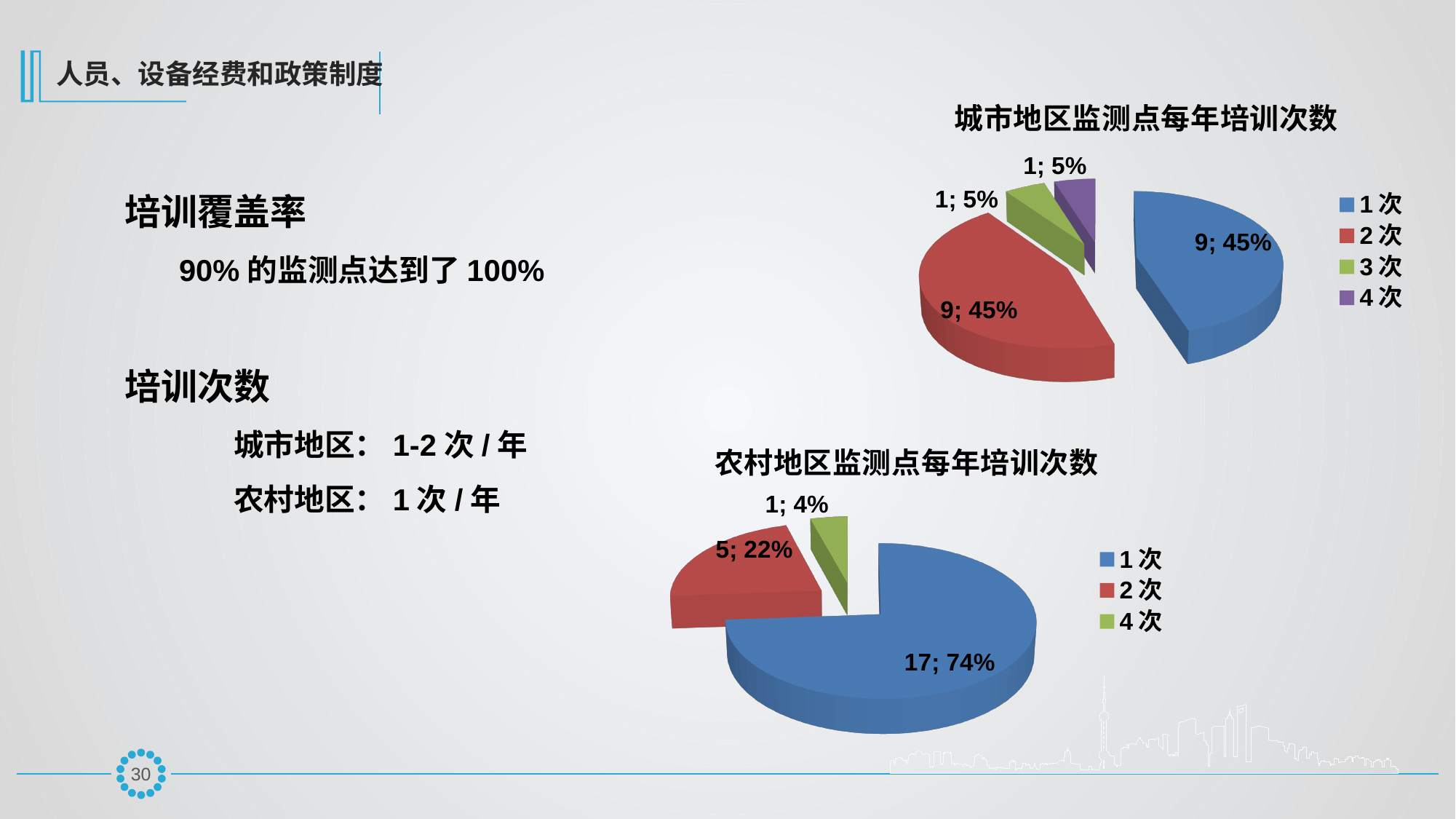

人员、设备经费和政策制度

[unsupported chart]

培训覆盖率
90%的监测点达到了100%

培训次数
城市地区：1-2次/年
农村地区：1次/年

[unsupported chart]

30